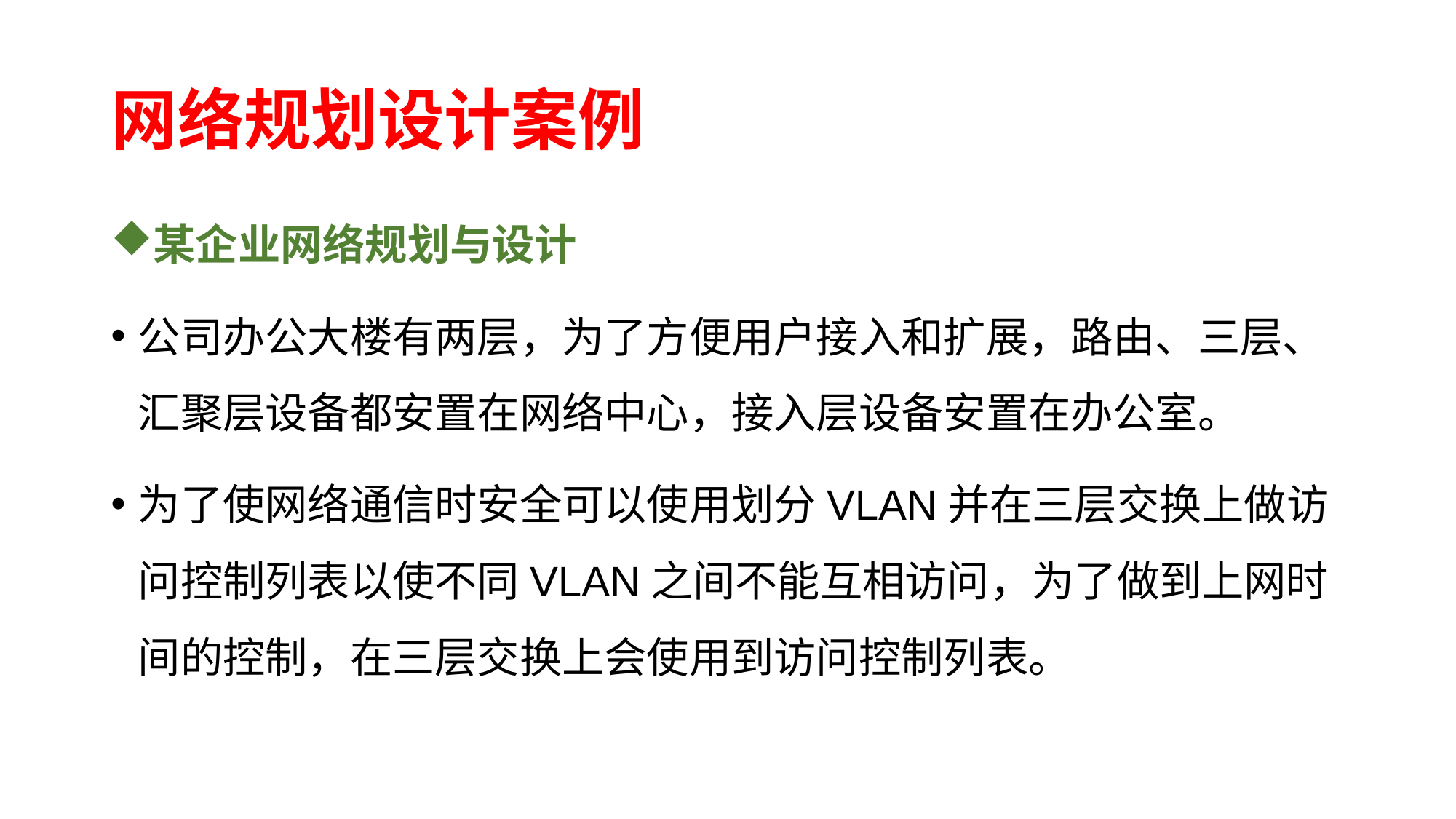

# 网络规划设计案例
某企业网络规划与设计
公司办公大楼有两层，为了方便用户接入和扩展，路由、三层、汇聚层设备都安置在网络中心，接入层设备安置在办公室。
为了使网络通信时安全可以使用划分VLAN并在三层交换上做访问控制列表以使不同VLAN之间不能互相访问，为了做到上网时间的控制，在三层交换上会使用到访问控制列表。